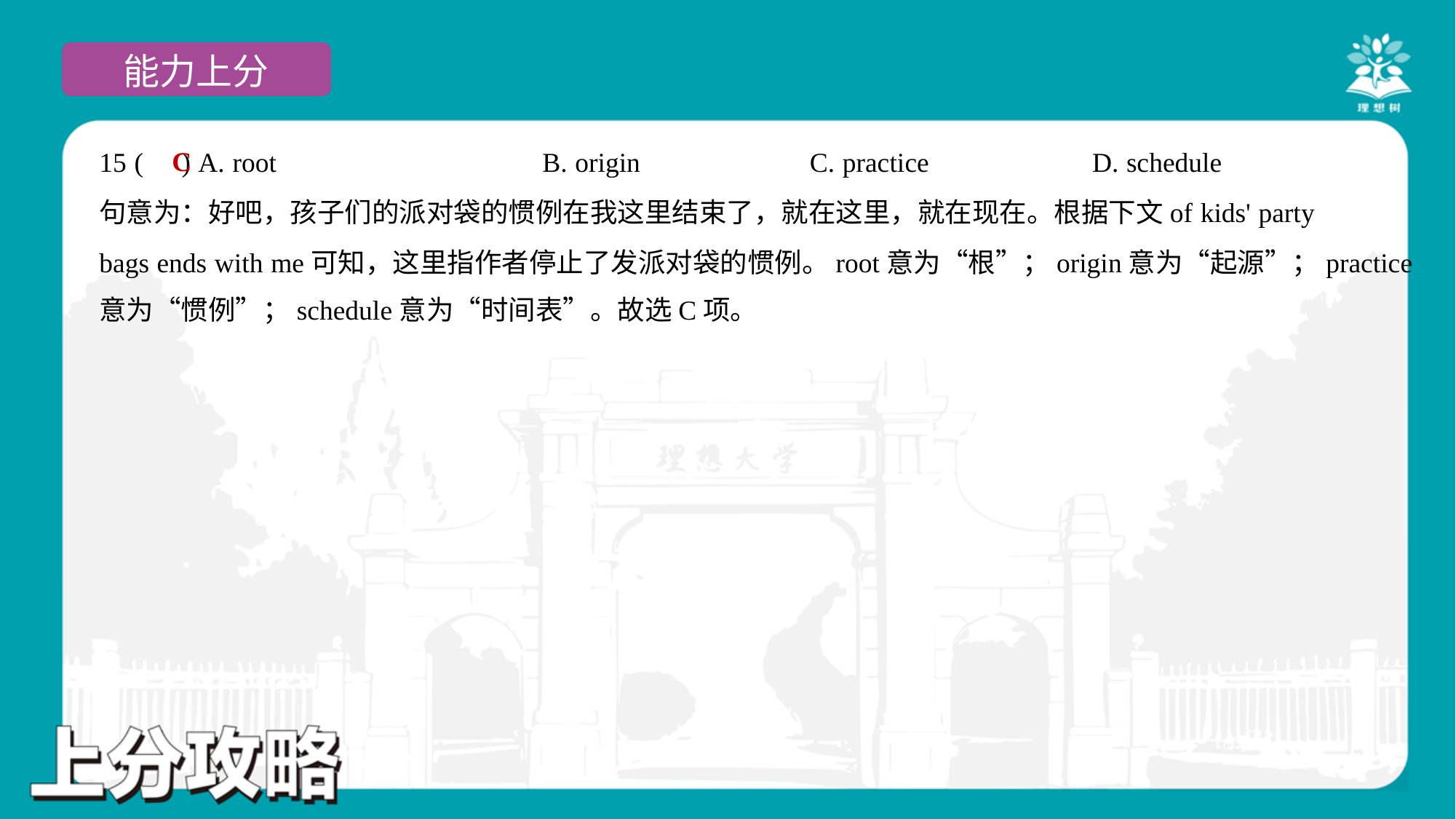

C
15 (     ) A. root	B. origin	C. practice	D. schedule
句意为：好吧，孩子们的派对袋的惯例在我这里结束了，就在这里，就在现在。根据下文of kids' party
bags ends with me可知，这里指作者停止了发派对袋的惯例。root意为“根”；origin意为“起源”；practice
意为“惯例”；schedule意为“时间表”。故选C项。